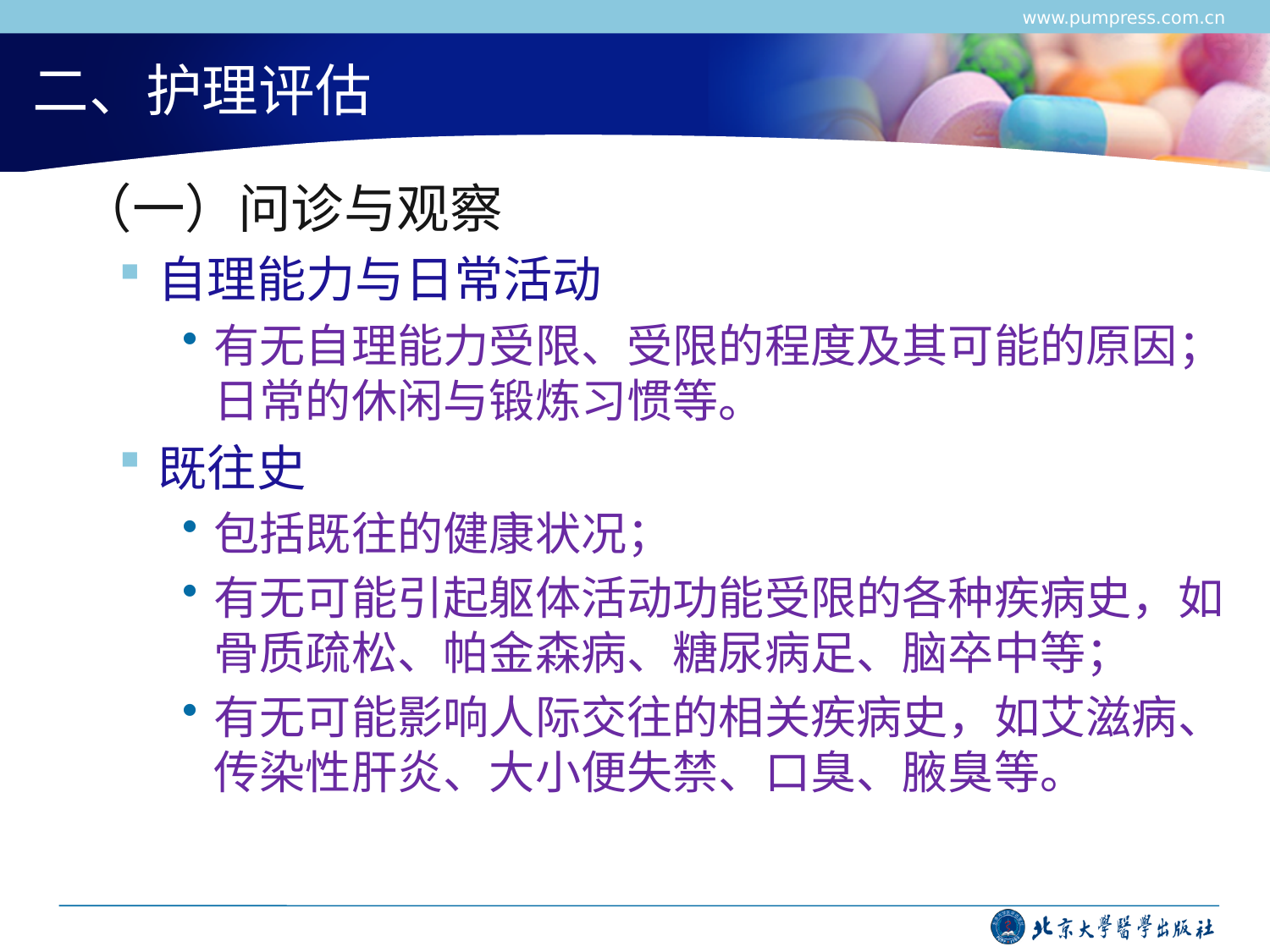

www.pumpress.com.cn
# 二、护理评估
 （一）问诊与观察
自理能力与日常活动
有无自理能力受限、受限的程度及其可能的原因；日常的休闲与锻炼习惯等。
既往史
包括既往的健康状况；
有无可能引起躯体活动功能受限的各种疾病史，如骨质疏松、帕金森病、糖尿病足、脑卒中等；
有无可能影响人际交往的相关疾病史，如艾滋病、传染性肝炎、大小便失禁、口臭、腋臭等。